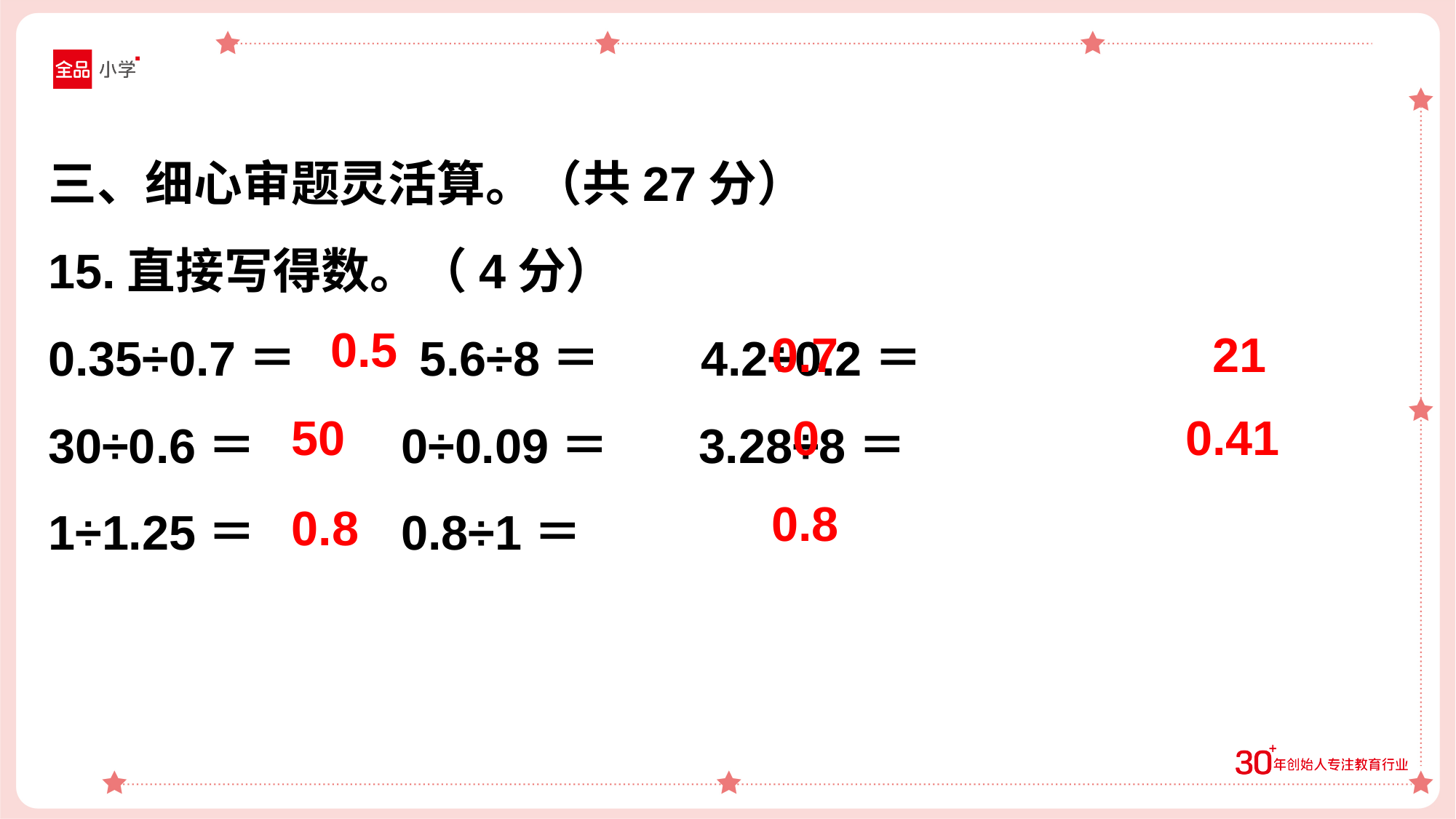

三、细心审题灵活算。（共27分）
15.直接写得数。（4分）
0.35÷0.7＝          5.6÷8＝        4.2÷0.2＝
30÷0.6＝            0÷0.09＝       3.28÷8＝
1÷1.25＝            0.8÷1＝
0.5
0.7
21
50
0
0.41
0.8
0.8